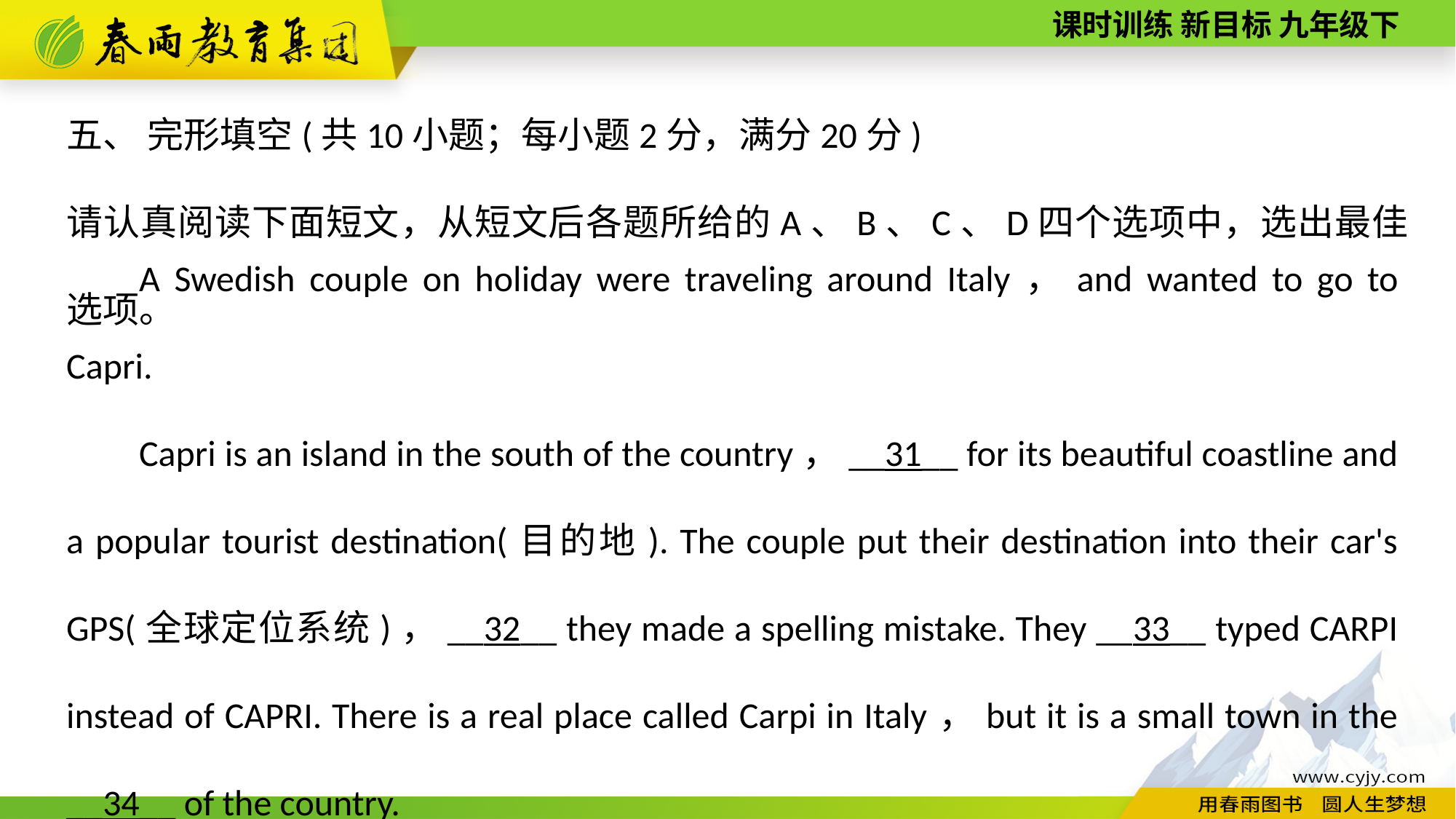

五、 完形填空(共10小题；每小题2分，满分20分)
请认真阅读下面短文，从短文后各题所给的A、B、C、D四个选项中，选出最佳选项。
A Swedish couple on holiday were traveling around Italy，and wanted to go to Capri.
Capri is an island in the south of the country，__31__ for its beautiful coastline and a popular tourist destination(目的地). The couple put their destination into their car's GPS(全球定位系统)，__32__ they made a spelling mistake. They __33__ typed CARPI instead of CAPRI. There is a real place called Carpi in Italy，but it is a small town in the __34__ of the country.